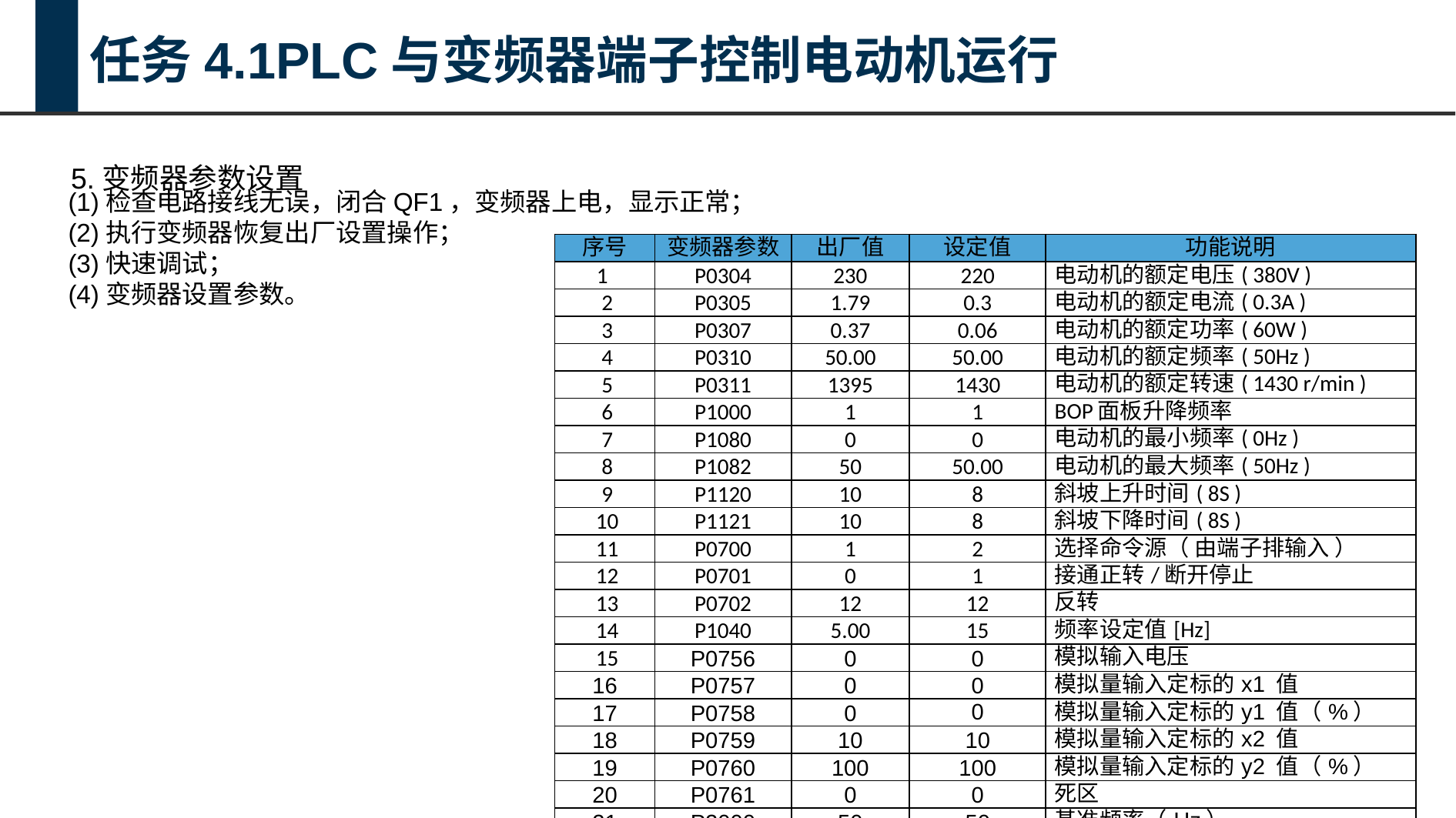

任务4.1PLC与变频器端子控制电动机运行
5.变频器参数设置
(1)检查电路接线无误，闭合QF1，变频器上电，显示正常；
(2)执行变频器恢复出厂设置操作；
(3)快速调试；
(4)变频器设置参数。
| 序号 | 变频器参数 | 出厂值 | 设定值 | 功能说明 |
| --- | --- | --- | --- | --- |
| 1 | P0304 | 230 | 220 | 电动机的额定电压( 380V ) |
| 2 | P0305 | 1.79 | 0.3 | 电动机的额定电流( 0.3A ) |
| 3 | P0307 | 0.37 | 0.06 | 电动机的额定功率( 60W ) |
| 4 | P0310 | 50.00 | 50.00 | 电动机的额定频率( 50Hz ) |
| 5 | P0311 | 1395 | 1430 | 电动机的额定转速( 1430 r/min ) |
| 6 | P1000 | 1 | 1 | BOP面板升降频率 |
| 7 | P1080 | 0 | 0 | 电动机的最小频率( 0Hz ) |
| 8 | P1082 | 50 | 50.00 | 电动机的最大频率( 50Hz ) |
| 9 | P1120 | 10 | 8 | 斜坡上升时间( 8S ) |
| 10 | P1121 | 10 | 8 | 斜坡下降时间( 8S ) |
| 11 | P0700 | 1 | 2 | 选择命令源（ 由端子排输入 ） |
| 12 | P0701 | 0 | 1 | 接通正转/断开停止 |
| 13 | P0702 | 12 | 12 | 反转 |
| 14 | P1040 | 5.00 | 15 | 频率设定值[Hz] |
| 15 | P0756 | 0 | 0 | 模拟输入电压 |
| 16 | P0757 | 0 | 0 | 模拟量输入定标的x1 值 |
| 17 | P0758 | 0 | 0 | 模拟量输入定标的y1 值（%） |
| 18 | P0759 | 10 | 10 | 模拟量输入定标的x2 值 |
| 19 | P0760 | 100 | 100 | 模拟量输入定标的y2 值（%） |
| 20 | P0761 | 0 | 0 | 死区 |
| 21 | P2000 | 50 | 50 | 基准频率（Hz） |